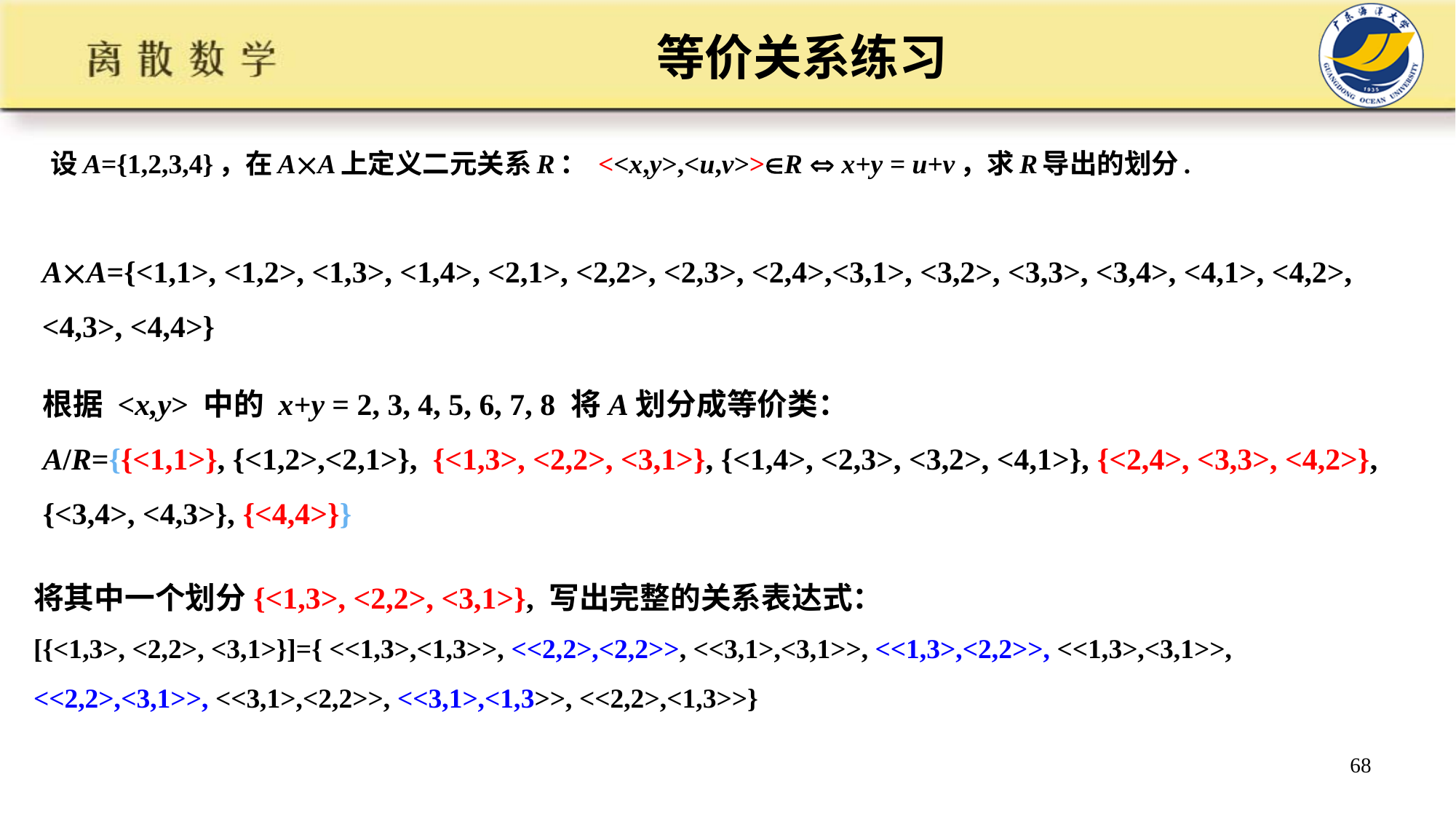

# 等价关系练习
设A={1,2,3,4}，在A×A上定义二元关系R： <<x,y>,<u,v>>∈R ⇔ x+y = u+v，求R导出的划分.
A×A={<1,1>, <1,2>, <1,3>, <1,4>, <2,1>, <2,2>, <2,3>, <2,4>,<3,1>, <3,2>, <3,3>, <3,4>, <4,1>, <4,2>, <4,3>, <4,4>}
根据 <x,y> 中的 x+y = 2, 3, 4, 5, 6, 7, 8 将A划分成等价类：
A/R={{<1,1>}, {<1,2>,<2,1>},  {<1,3>, <2,2>, <3,1>}, {<1,4>, <2,3>, <3,2>, <4,1>}, {<2,4>, <3,3>, <4,2>}, {<3,4>, <4,3>}, {<4,4>}}
将其中一个划分{<1,3>, <2,2>, <3,1>}, 写出完整的关系表达式：
[{<1,3>, <2,2>, <3,1>}]={ <<1,3>,<1,3>>, <<2,2>,<2,2>>, <<3,1>,<3,1>>, <<1,3>,<2,2>>, <<1,3>,<3,1>>, <<2,2>,<3,1>>, <<3,1>,<2,2>>, <<3,1>,<1,3>>, <<2,2>,<1,3>>}
68